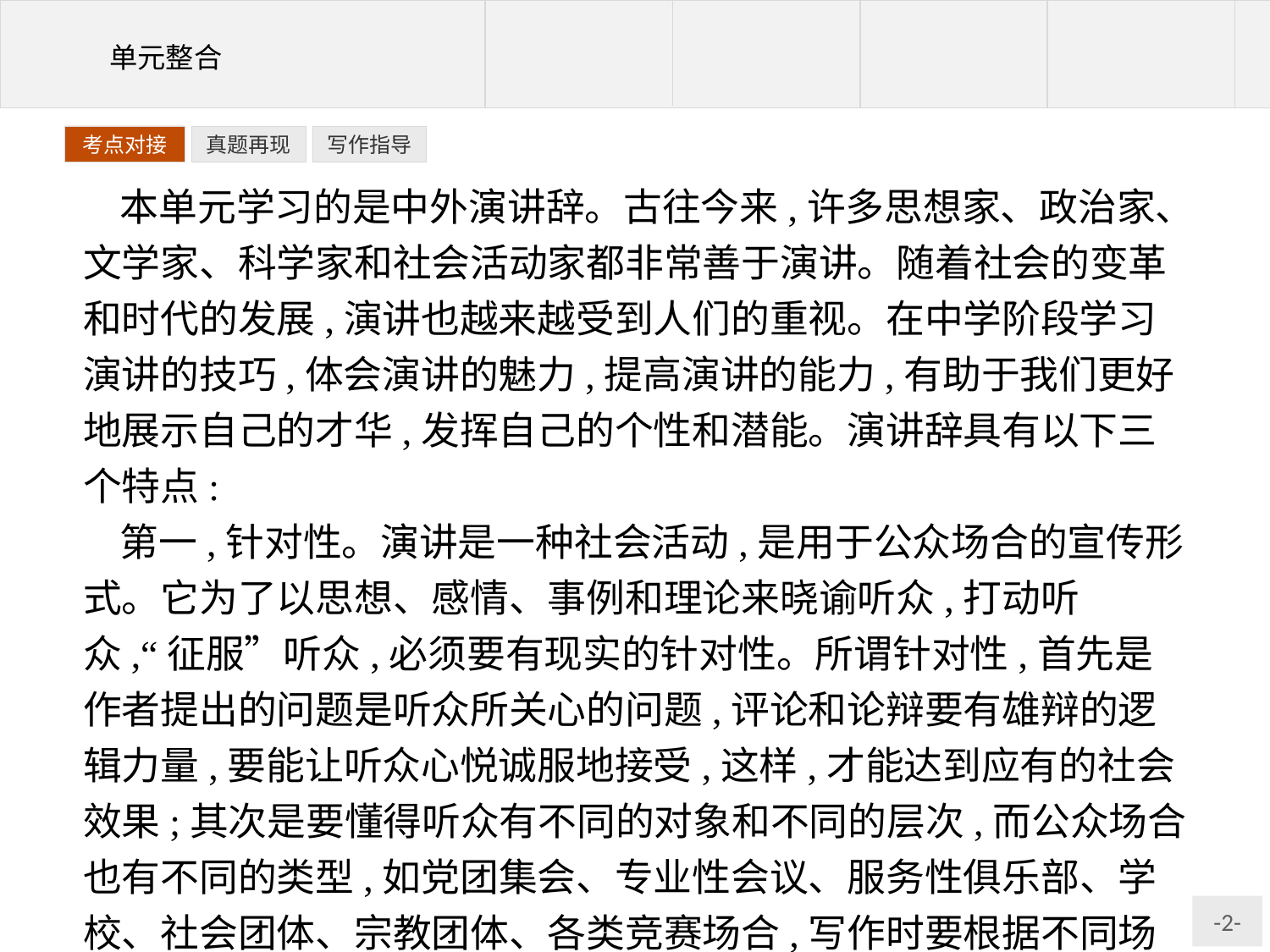

写作指导
考点对接
真题再现
本单元学习的是中外演讲辞。古往今来,许多思想家、政治家、文学家、科学家和社会活动家都非常善于演讲。随着社会的变革和时代的发展,演讲也越来越受到人们的重视。在中学阶段学习演讲的技巧,体会演讲的魅力,提高演讲的能力,有助于我们更好地展示自己的才华,发挥自己的个性和潜能。演讲辞具有以下三个特点:
第一,针对性。演讲是一种社会活动,是用于公众场合的宣传形式。它为了以思想、感情、事例和理论来晓谕听众,打动听众,“征服”听众,必须要有现实的针对性。所谓针对性,首先是作者提出的问题是听众所关心的问题,评论和论辩要有雄辩的逻辑力量,要能让听众心悦诚服地接受,这样,才能达到应有的社会效果;其次是要懂得听众有不同的对象和不同的层次,而公众场合也有不同的类型,如党团集会、专业性会议、服务性俱乐部、学校、社会团体、宗教团体、各类竞赛场合,写作时要根据不同场合和不同对象,为听众设计不同的演讲内容。